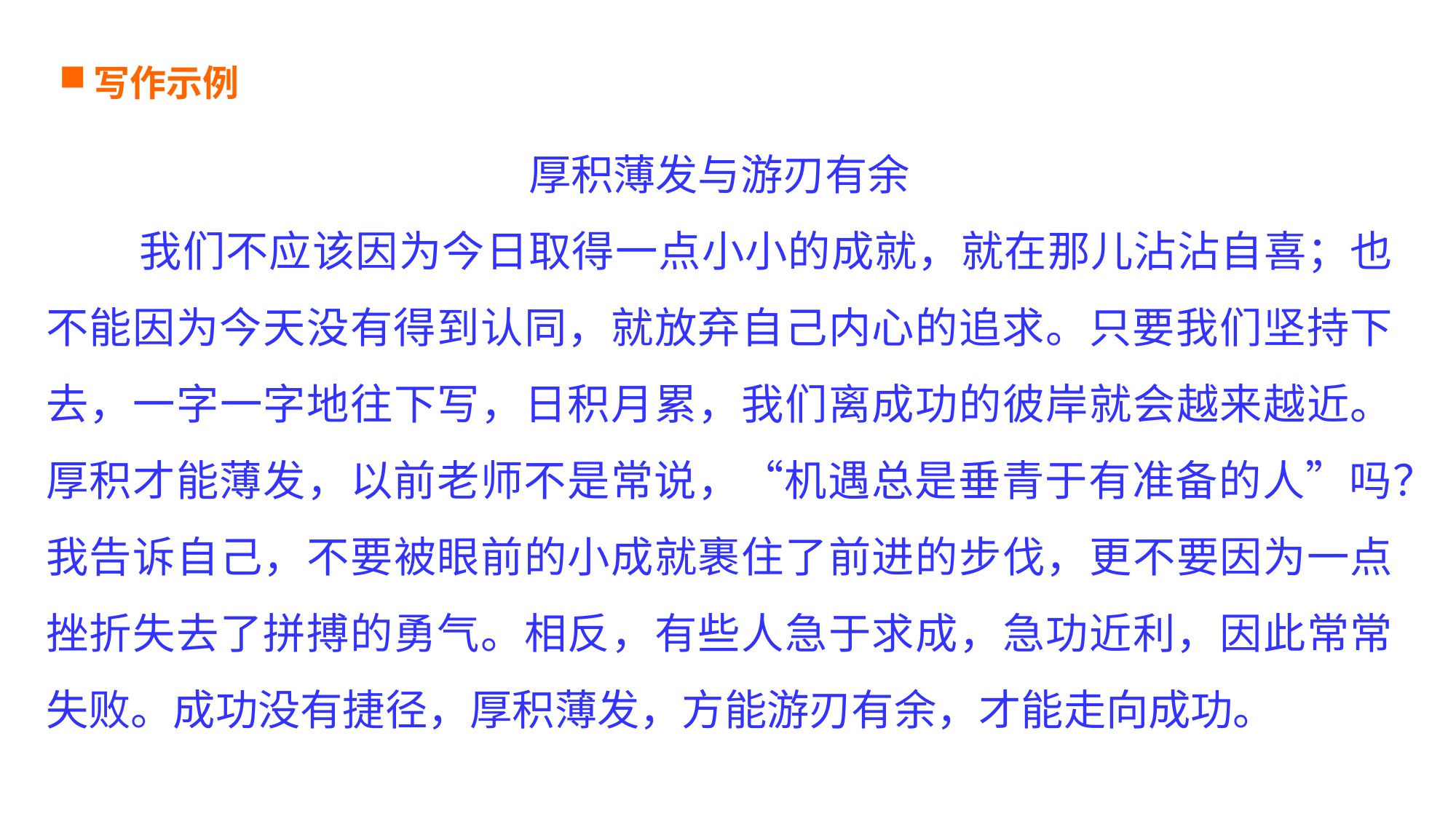

写作示例
厚积薄发与游刃有余
        我们不应该因为今日取得一点小小的成就，就在那儿沾沾自喜；也不能因为今天没有得到认同，就放弃自己内心的追求。只要我们坚持下去，一字一字地往下写，日积月累，我们离成功的彼岸就会越来越近。厚积才能薄发，以前老师不是常说，“机遇总是垂青于有准备的人”吗？我告诉自己，不要被眼前的小成就裹住了前进的步伐，更不要因为一点挫折失去了拼搏的勇气。相反，有些人急于求成，急功近利，因此常常失败。成功没有捷径，厚积薄发，方能游刃有余，才能走向成功。